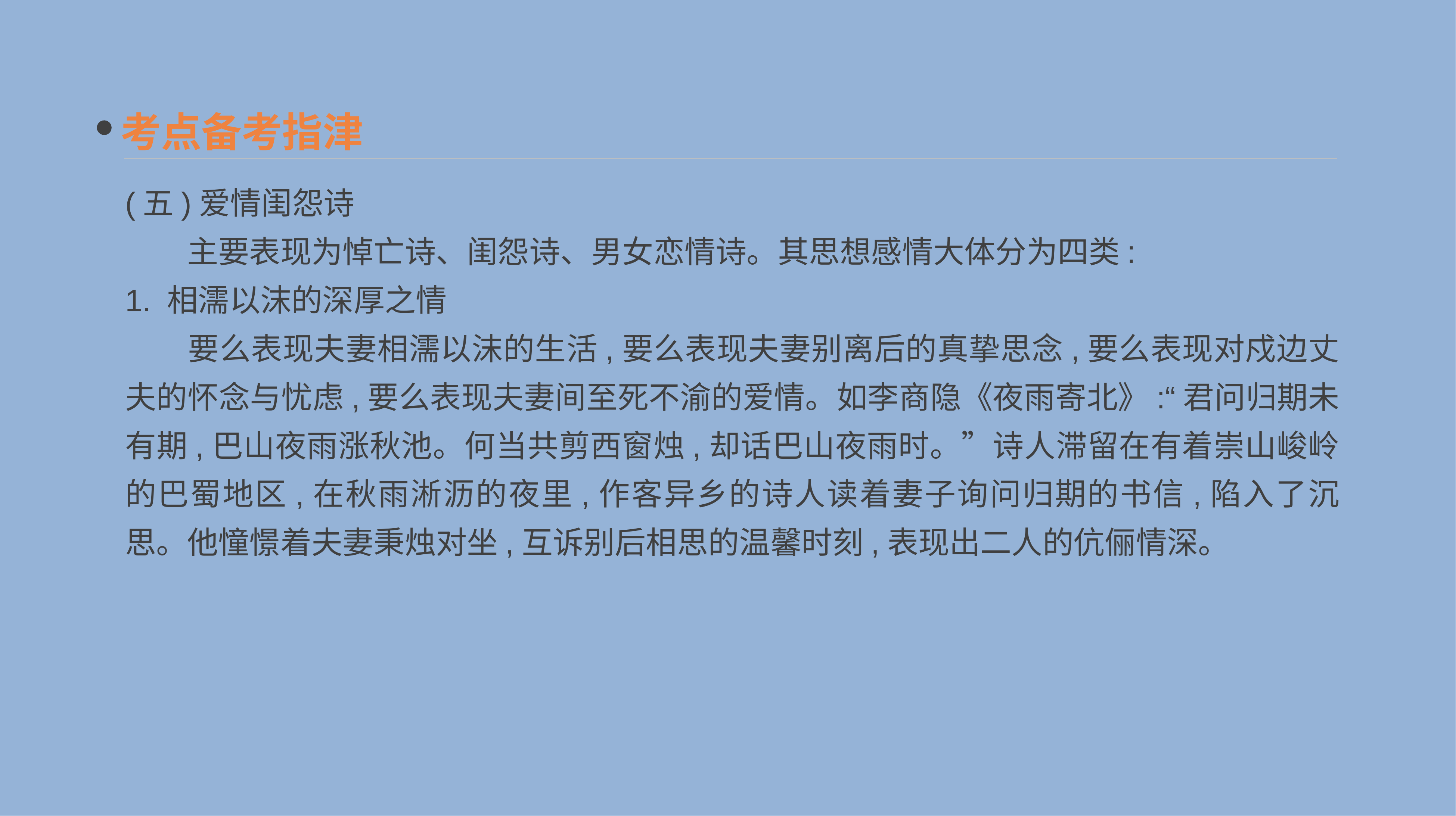

考点备考指津

(五)爱情闺怨诗
　　主要表现为悼亡诗、闺怨诗、男女恋情诗。其思想感情大体分为四类:
1. 相濡以沫的深厚之情
　　要么表现夫妻相濡以沫的生活,要么表现夫妻别离后的真挚思念,要么表现对戍边丈夫的怀念与忧虑,要么表现夫妻间至死不渝的爱情。如李商隐《夜雨寄北》:“君问归期未有期,巴山夜雨涨秋池。何当共剪西窗烛,却话巴山夜雨时。”诗人滞留在有着崇山峻岭的巴蜀地区,在秋雨淅沥的夜里,作客异乡的诗人读着妻子询问归期的书信,陷入了沉思。他憧憬着夫妻秉烛对坐,互诉别后相思的温馨时刻,表现出二人的伉俪情深。